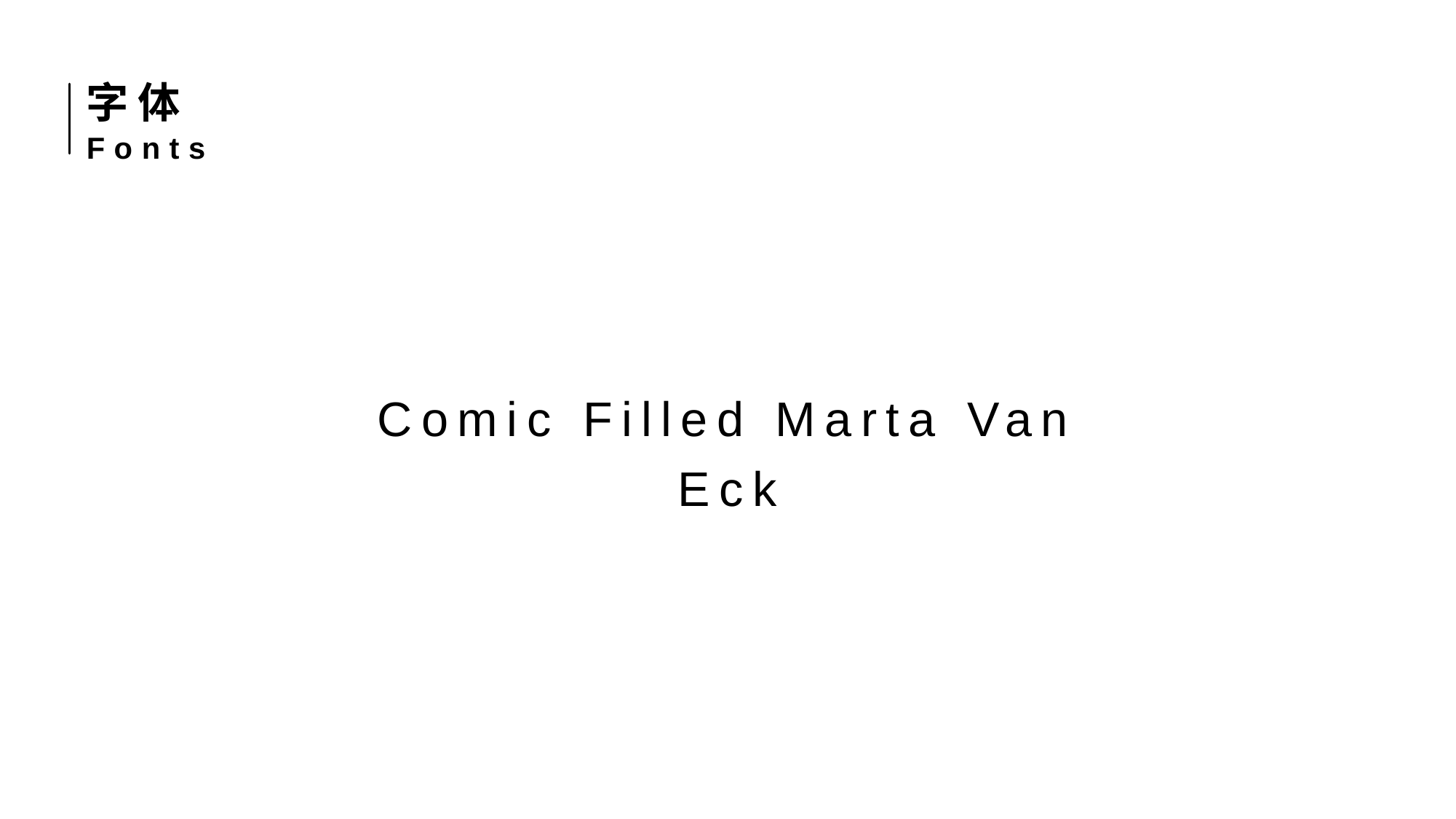

字体
Fonts
Comic Filled Marta Van Eck